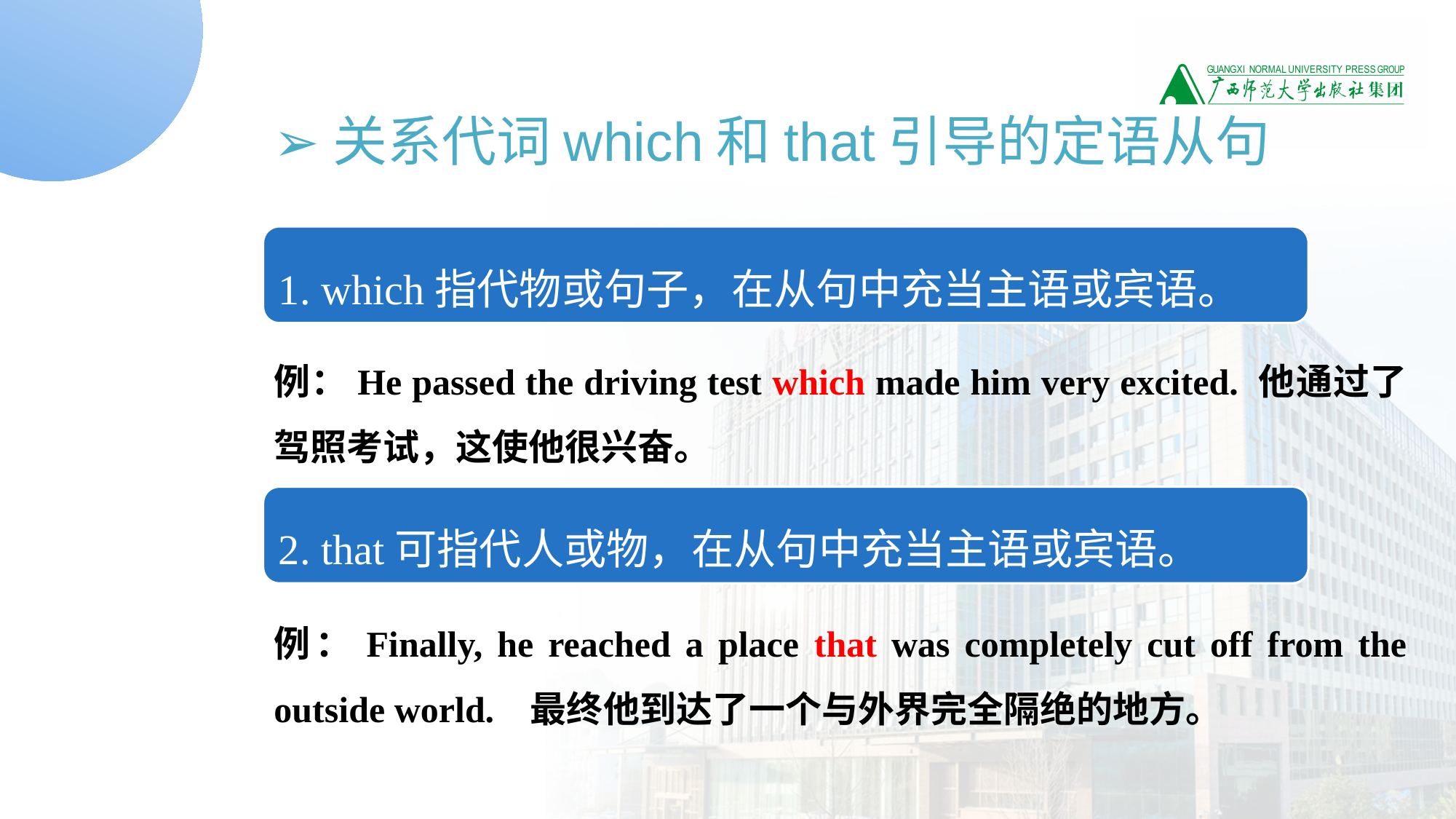

➢关系代词which和that引导的定语从句

例：He passed the driving test which made him very excited. 他通过了驾照考试，这使他很兴奋。

例：Finally, he reached a place that was completely cut off from the outside world.   最终他到达了一个与外界完全隔绝的地方。
1. which指代物或句子，在从句中充当主语或宾语。
2. that可指代人或物，在从句中充当主语或宾语。